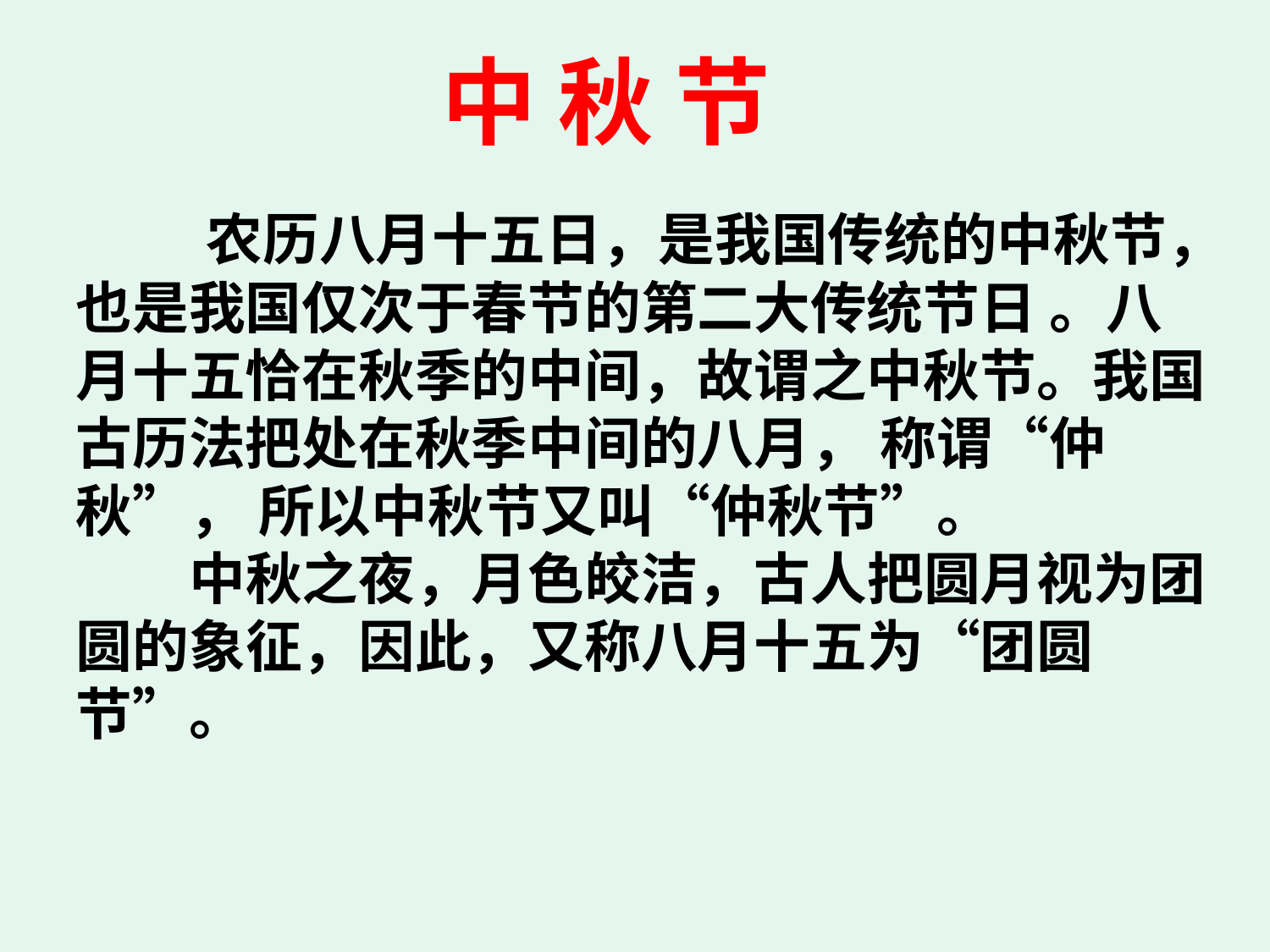

中 秋 节

        农历八月十五日，是我国传统的中秋节，也是我国仅次于春节的第二大传统节日 。八月十五恰在秋季的中间，故谓之中秋节。我国古历法把处在秋季中间的八月， 称谓“仲秋”， 所以中秋节又叫“仲秋节”。
　　中秋之夜，月色皎洁，古人把圆月视为团圆的象征，因此，又称八月十五为“团圆节”。